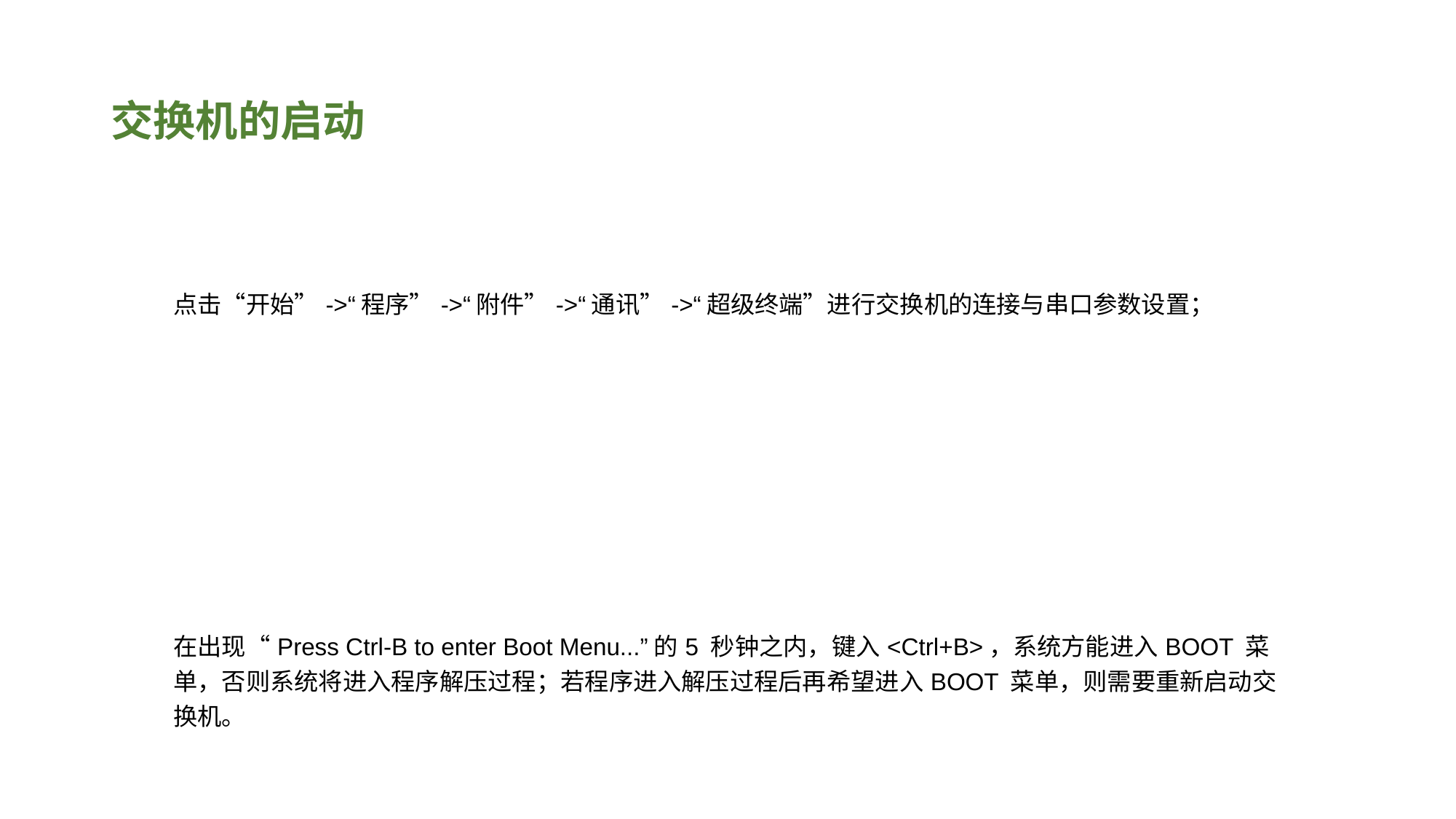

# 交换机的启动
点击“开始”->“程序”->“附件”->“通讯”->“超级终端”进行交换机的连接与串口参数设置；
在出现“Press Ctrl-B to enter Boot Menu...”的5 秒钟之内，键入<Ctrl+B>，系统方能进入BOOT 菜单，否则系统将进入程序解压过程；若程序进入解压过程后再希望进入BOOT 菜单，则需要重新启动交换机。